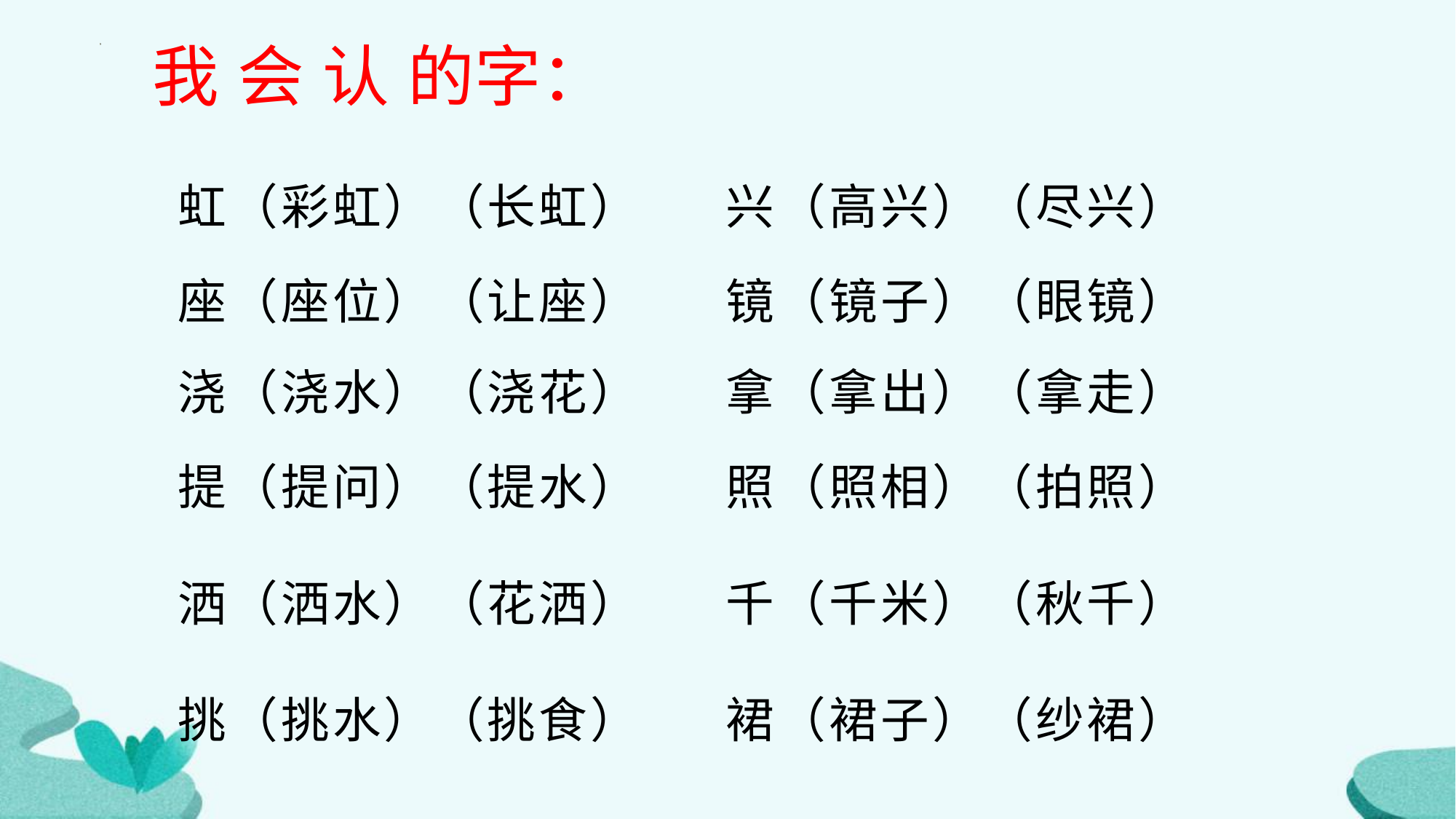

我 会 认 的字：

 虹（彩虹）（长虹）      兴（高兴）（尽兴）

 座（座位）（让座）      镜（镜子）（眼镜）

 浇（浇水）（浇花）      拿（拿出）（拿走）

 提（提问）（提水）      照（照相）（拍照）

 洒（洒水）（花洒）      千（千米）（秋千）

 挑（挑水）（挑食）      裙（裙子）（纱裙）